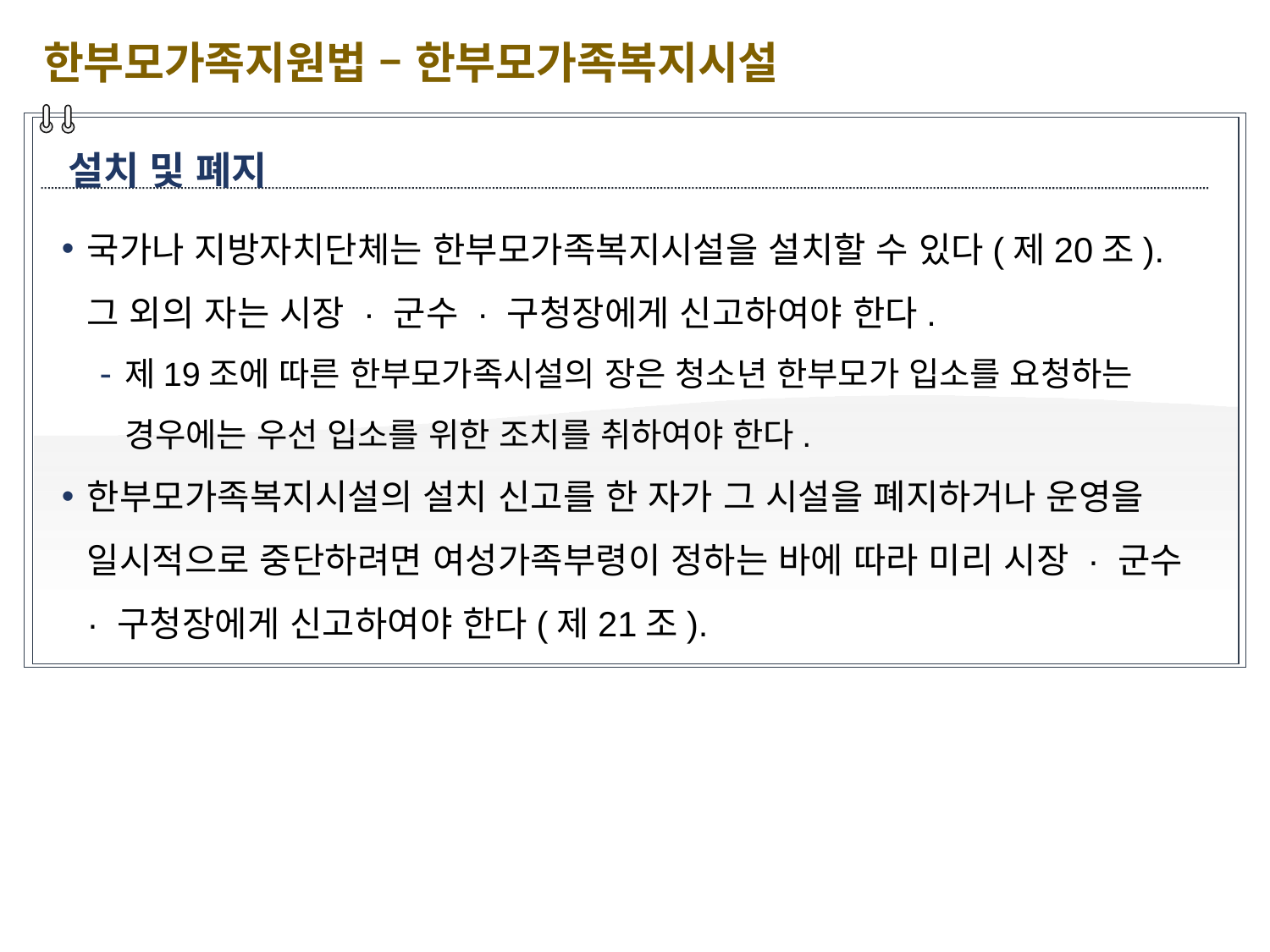

한부모가족지원법 – 한부모가족복지시설

설치 및 폐지

국가나 지방자치단체는 한부모가족복지시설을 설치할 수 있다(제20조). 그 외의 자는 시장 · 군수 · 구청장에게 신고하여야 한다.
제19조에 따른 한부모가족시설의 장은 청소년 한부모가 입소를 요청하는 경우에는 우선 입소를 위한 조치를 취하여야 한다.
한부모가족복지시설의 설치 신고를 한 자가 그 시설을 폐지하거나 운영을 일시적으로 중단하려면 여성가족부령이 정하는 바에 따라 미리 시장 · 군수 · 구청장에게 신고하여야 한다(제21조).